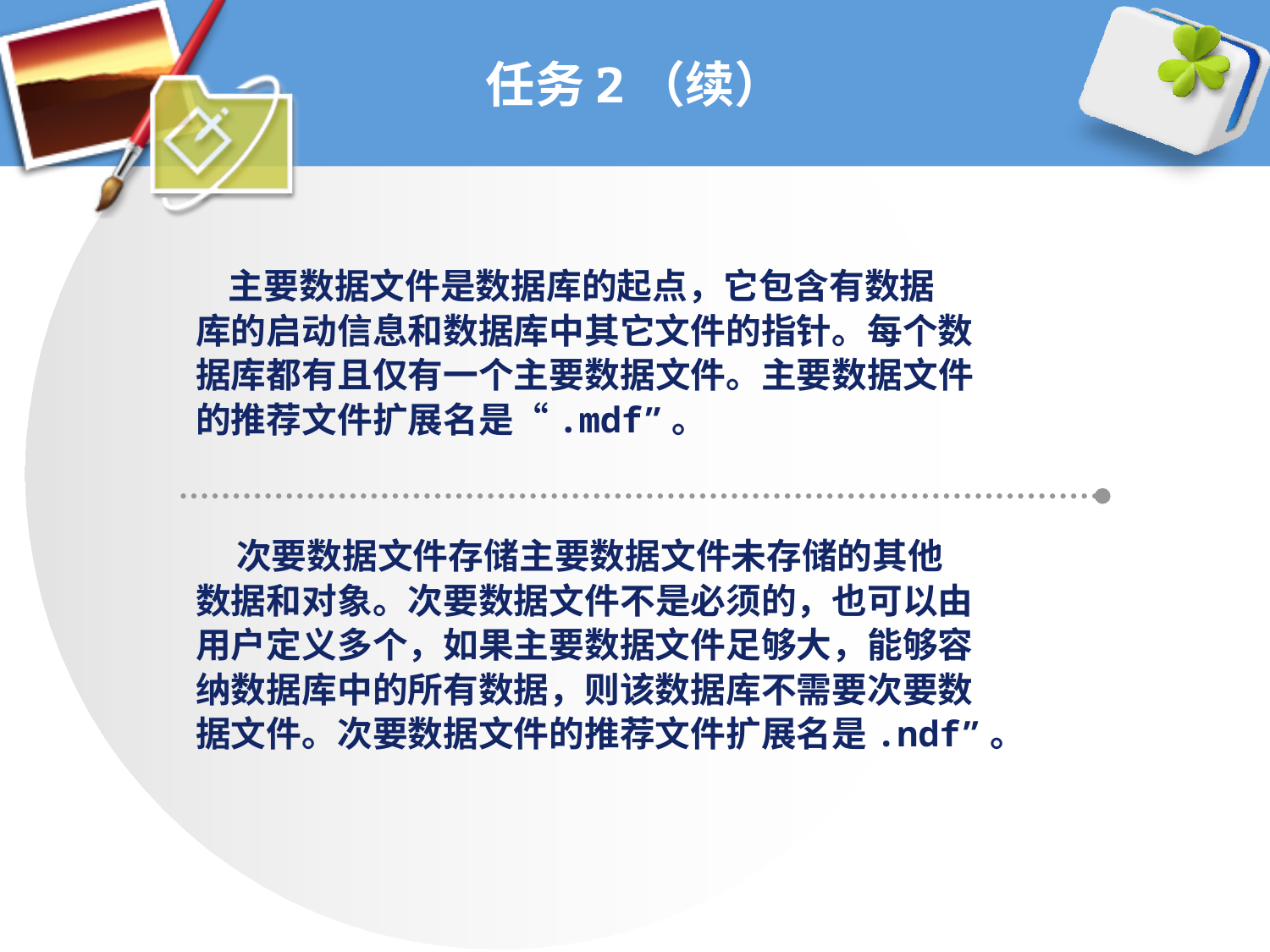

# 任务2（续）
   主要数据文件是数据库的起点，它包含有数据
库的启动信息和数据库中其它文件的指针。每个数
据库都有且仅有一个主要数据文件。主要数据文件
的推荐文件扩展名是“.mdf”。

    次要数据文件存储主要数据文件未存储的其他
数据和对象。次要数据文件不是必须的，也可以由
用户定义多个，如果主要数据文件足够大，能够容
纳数据库中的所有数据，则该数据库不需要次要数
据文件。次要数据文件的推荐文件扩展名是.ndf”。